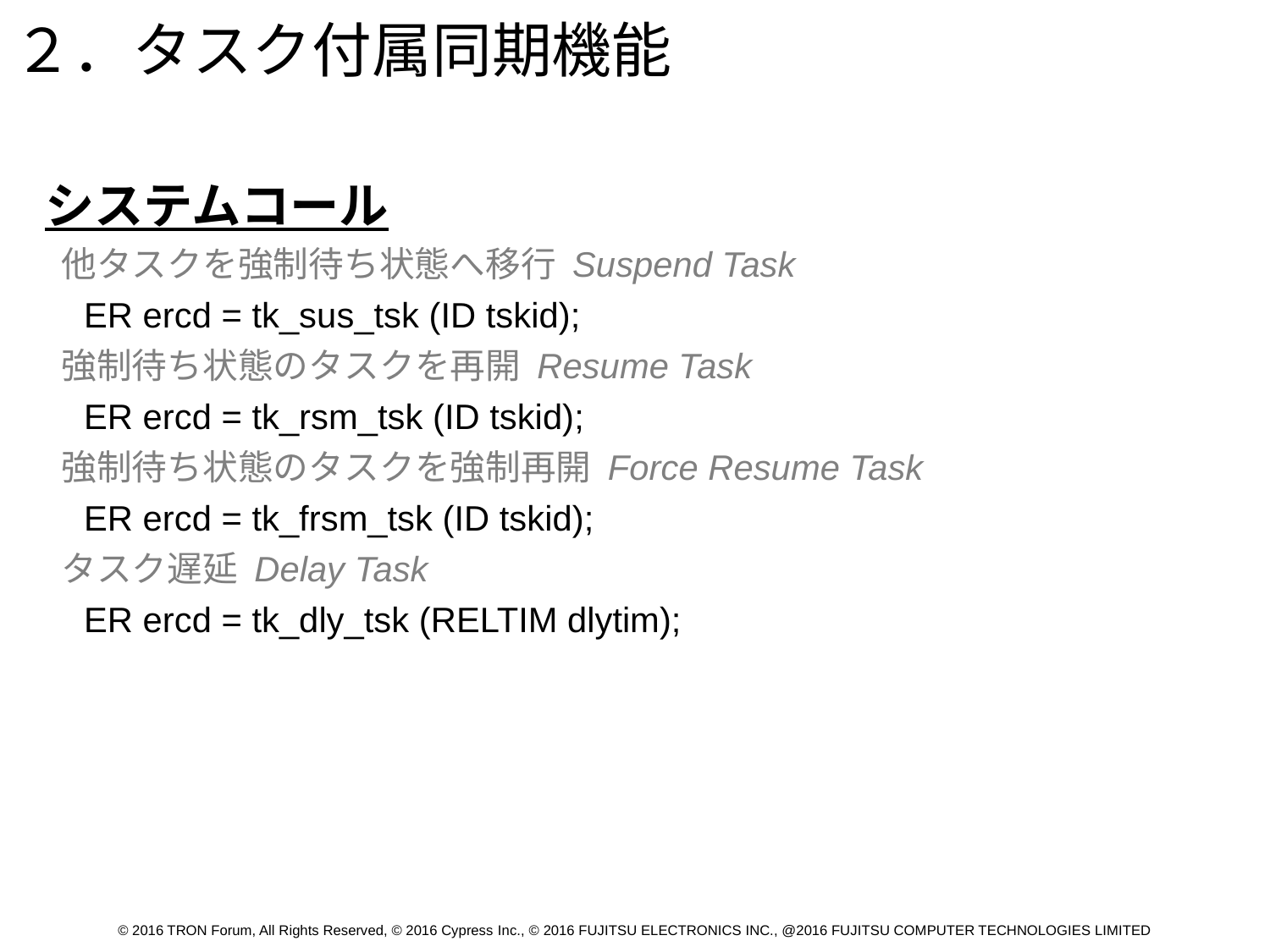

２．タスク付属同期機能
システムコール
 他タスクを強制待ち状態へ移行 Suspend Task
    ER ercd = tk_sus_tsk (ID tskid);
 強制待ち状態のタスクを再開 Resume Task
    ER ercd = tk_rsm_tsk (ID tskid);
 強制待ち状態のタスクを強制再開 Force Resume Task
    ER ercd = tk_frsm_tsk (ID tskid);
 タスク遅延 Delay Task
    ER ercd = tk_dly_tsk (RELTIM dlytim);
© 2016 TRON Forum, All Rights Reserved, © 2016 Cypress Inc., © 2016 FUJITSU ELECTRONICS INC., @2016 FUJITSU COMPUTER TECHNOLOGIES LIMITED